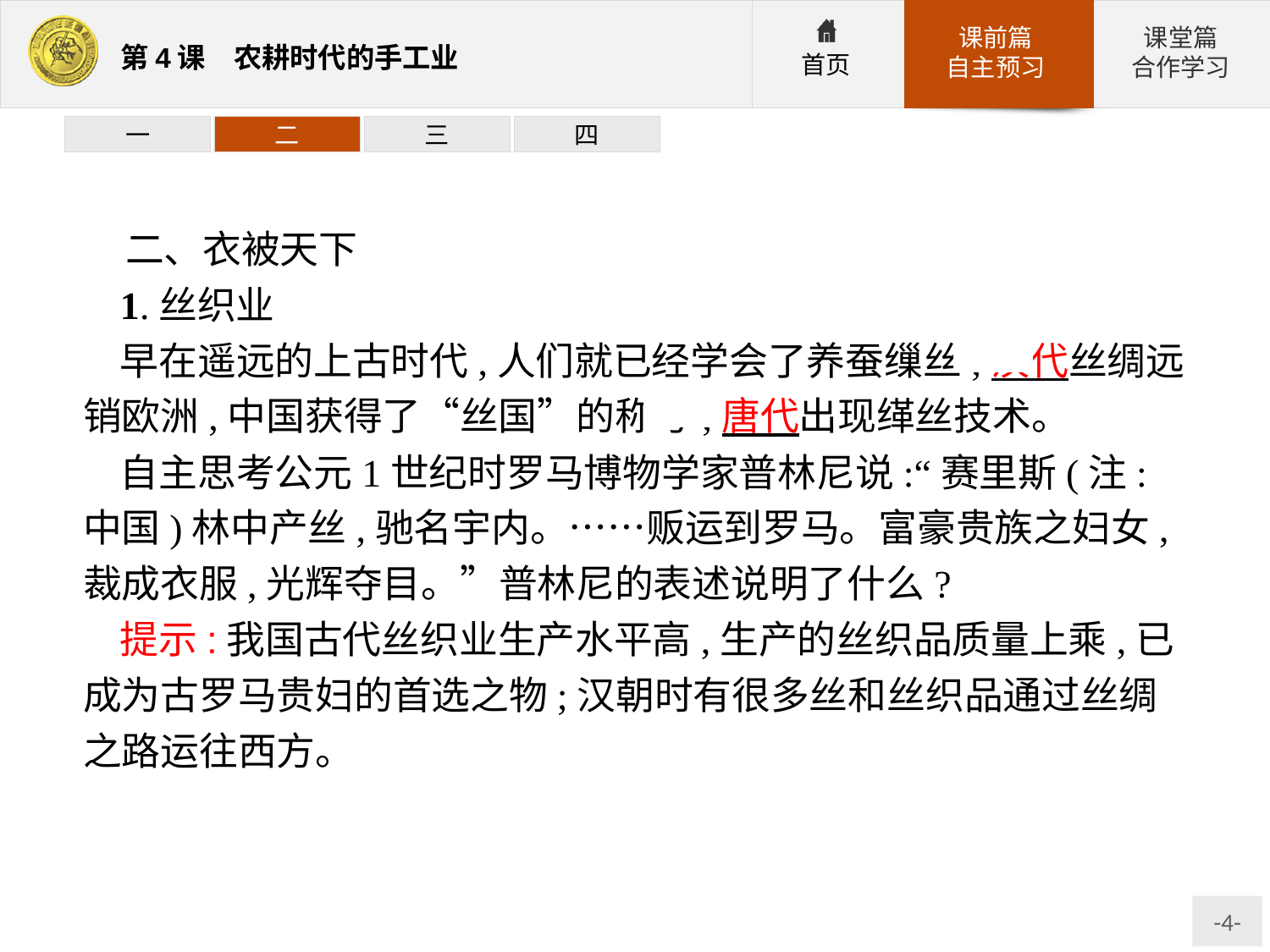

一
二
三
四
二、衣被天下
1.丝织业
早在遥远的上古时代,人们就已经学会了养蚕缫丝;汉代丝绸远销欧洲,中国获得了“丝国”的称号;唐代出现缂丝技术。
自主思考公元1世纪时罗马博物学家普林尼说:“赛里斯(注:中国)林中产丝,驰名宇内。……贩运到罗马。富豪贵族之妇女,裁成衣服,光辉夺目。”普林尼的表述说明了什么?
提示:我国古代丝织业生产水平高,生产的丝织品质量上乘,已成为古罗马贵妇的首选之物;汉朝时有很多丝和丝织品通过丝绸之路运往西方。